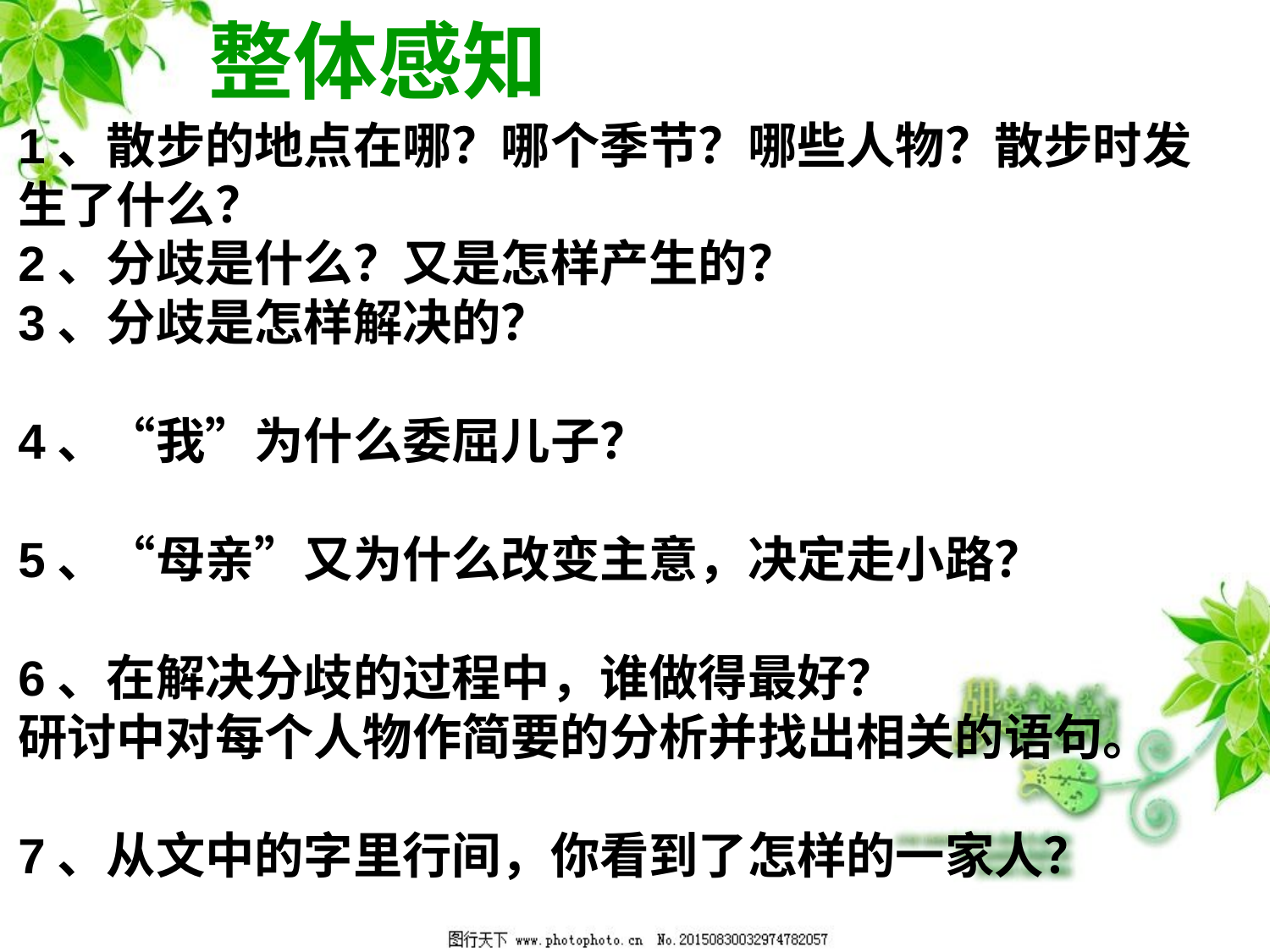

整体感知

1、散步的地点在哪？哪个季节？哪些人物？散步时发生了什么？
2、分歧是什么？又是怎样产生的？
3、分歧是怎样解决的？

4、“我”为什么委屈儿子？

5、“母亲”又为什么改变主意，决定走小路？

6、在解决分歧的过程中，谁做得最好？
研讨中对每个人物作简要的分析并找出相关的语句。

7、从文中的字里行间，你看到了怎样的一家人？